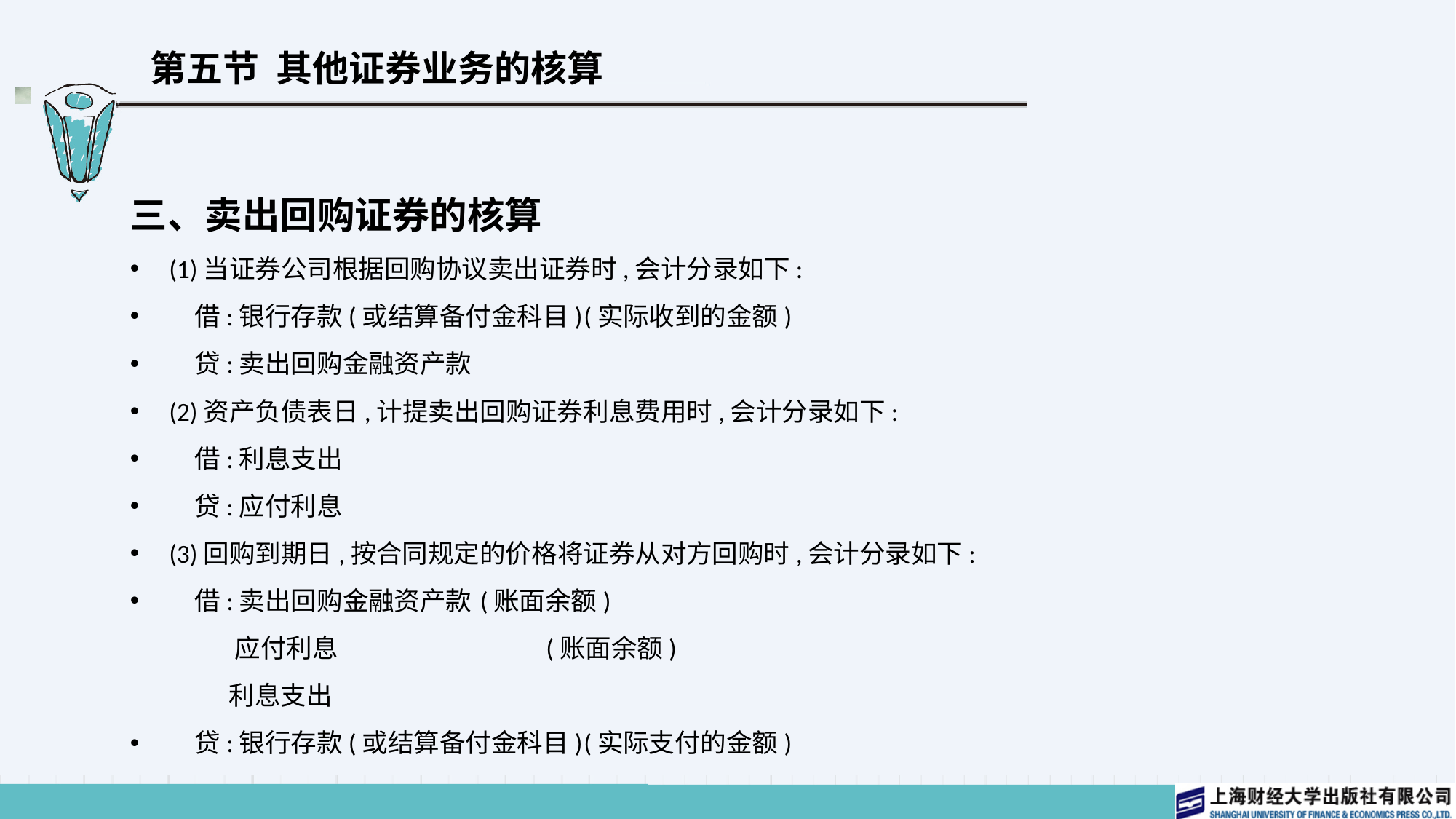

# 第五节  其他证券业务的核算
三、卖出回购证券的核算
(1)当证券公司根据回购协议卖出证券时,会计分录如下:
　借:银行存款(或结算备付金科目)	(实际收到的金额)
　贷:卖出回购金融资产款
(2)资产负债表日,计提卖出回购证券利息费用时,会计分录如下:
　借:利息支出
　贷:应付利息
(3)回购到期日,按合同规定的价格将证券从对方回购时,会计分录如下:
　借:卖出回购金融资产款	(账面余额)
                 应付利息 	                 (账面余额)
                利息支出
　贷:银行存款(或结算备付金科目)	(实际支付的金额)